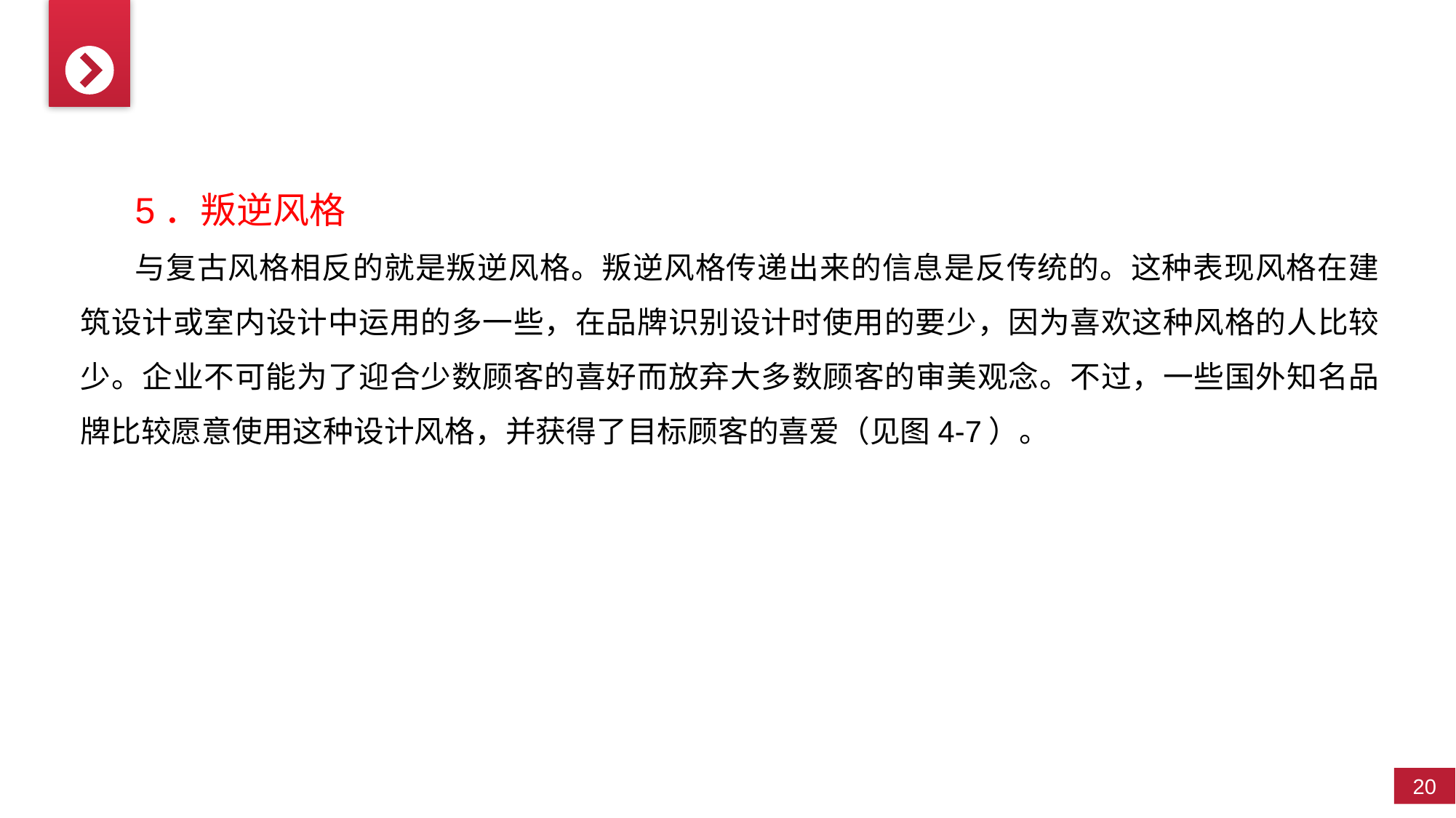

5．叛逆风格
与复古风格相反的就是叛逆风格。叛逆风格传递出来的信息是反传统的。这种表现风格在建筑设计或室内设计中运用的多一些，在品牌识别设计时使用的要少，因为喜欢这种风格的人比较少。企业不可能为了迎合少数顾客的喜好而放弃大多数顾客的审美观念。不过，一些国外知名品牌比较愿意使用这种设计风格，并获得了目标顾客的喜爱（见图4-7）。